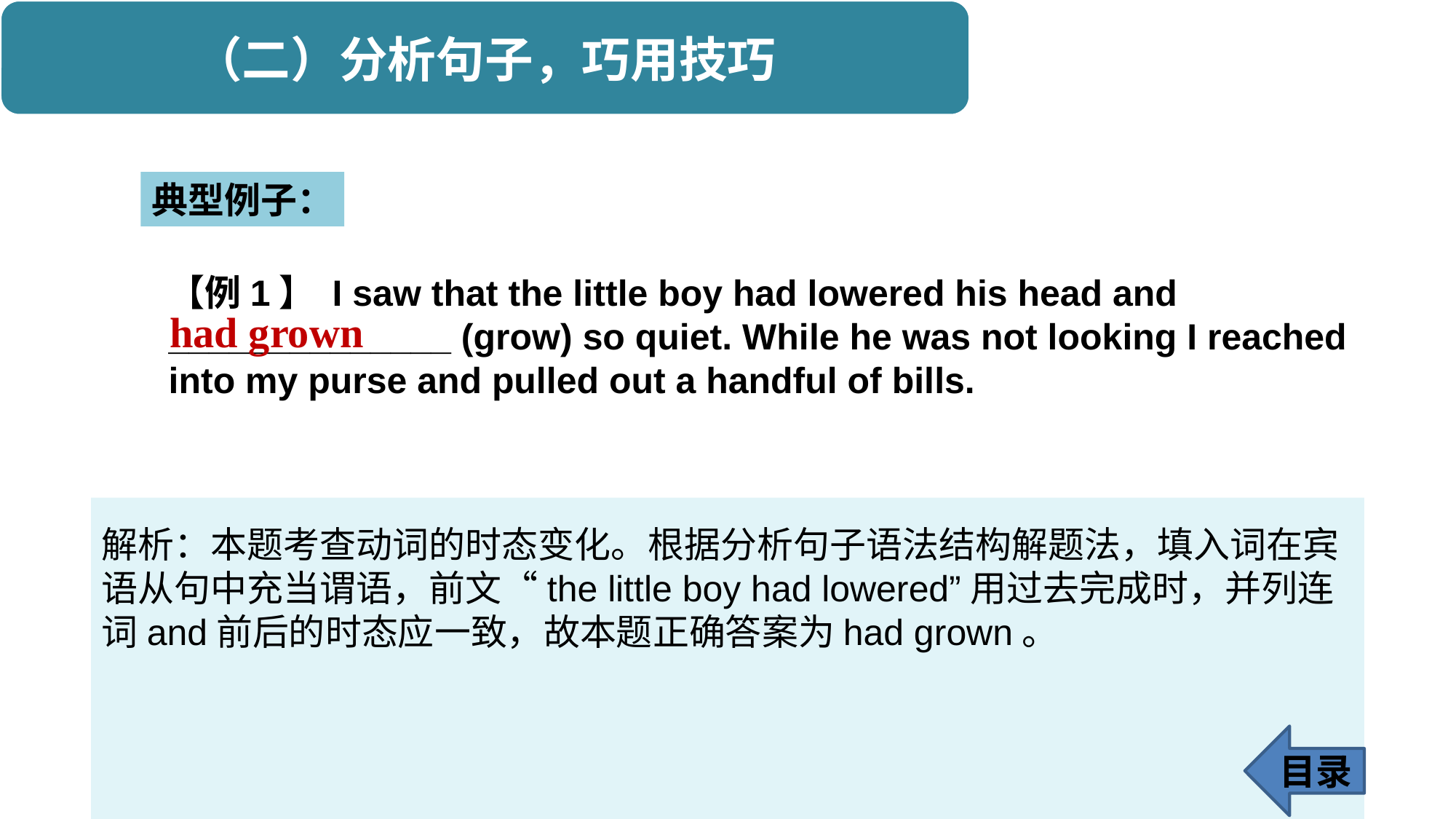

（二）分析句子，巧用技巧
典型例子：
【例1】 I saw that the little boy had lowered his head and ______________ (grow) so quiet. While he was not looking I reached into my purse and pulled out a handful of bills.
had grown

解析：本题考查动词的时态变化。根据分析句子语法结构解题法，填入词在宾语从句中充当谓语，前文“the little boy had lowered”用过去完成时，并列连词and前后的时态应一致，故本题正确答案为had grown。
目录
20